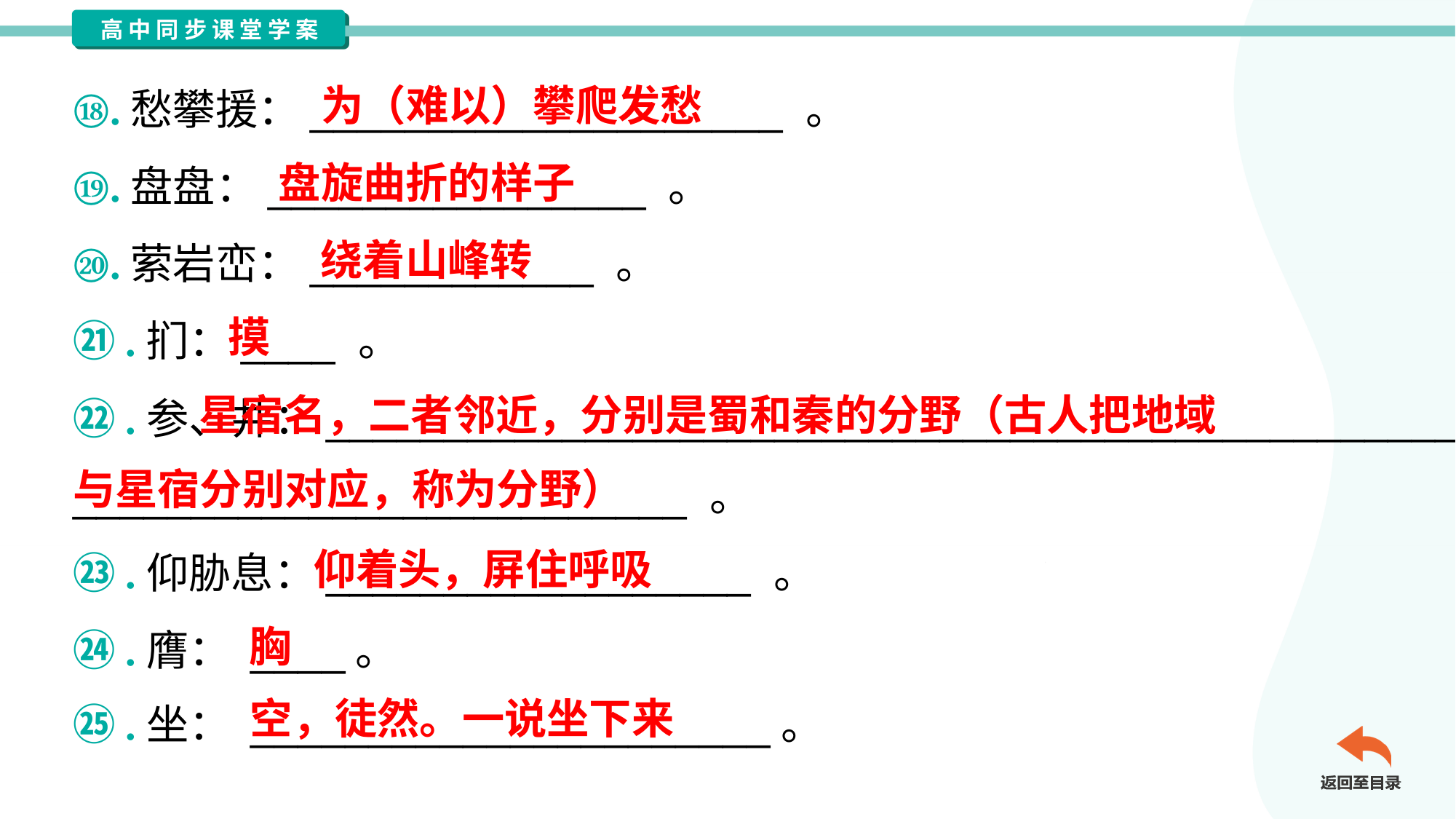

为（难以）攀爬发愁
⑱.愁攀援：____________________ 。
⑲.盘盘：________________ 。
⑳.萦岩峦：____________ 。
㉑.扪：____ 。
㉒.参、井：___________________________________________________
__________________________ 。
㉓.仰胁息：__________________ 。
㉔.膺： ____。
㉕.坐： ______________________。
盘旋曲折的样子
绕着山峰转
摸
            星宿名，二者邻近，分别是蜀和秦的分野（古人把地域
与星宿分别对应，称为分野）
仰着头，屏住呼吸
胸
空，徒然。一说坐下来